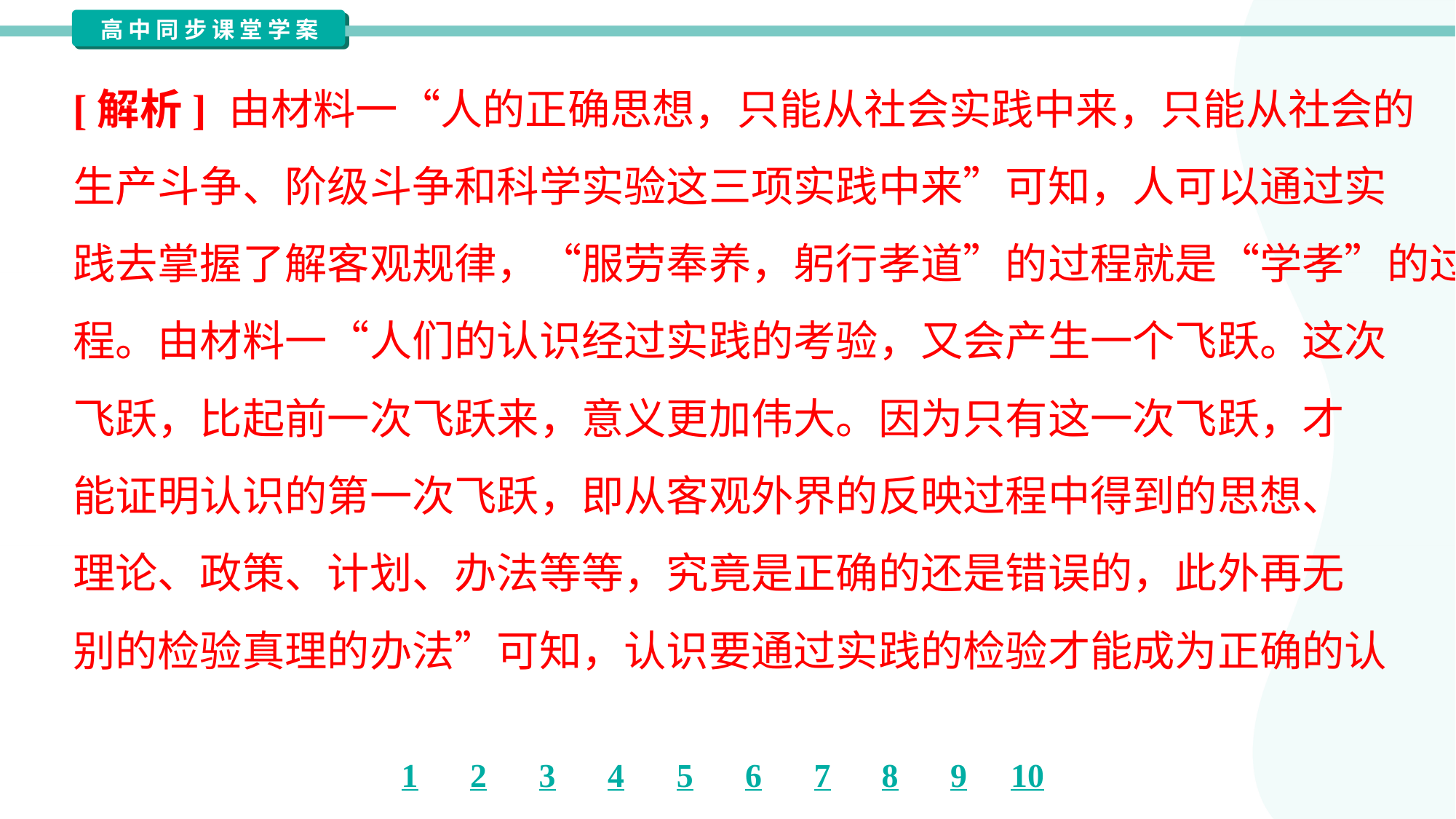

[解析] 由材料一“人的正确思想，只能从社会实践中来，只能从社会的
生产斗争、阶级斗争和科学实验这三项实践中来”可知，人可以通过实
践去掌握了解客观规律，“服劳奉养，躬行孝道”的过程就是“学孝”的过
程。由材料一“人们的认识经过实践的考验，又会产生一个飞跃。这次
飞跃，比起前一次飞跃来，意义更加伟大。因为只有这一次飞跃，才
能证明认识的第一次飞跃，即从客观外界的反映过程中得到的思想、
理论、政策、计划、办法等等，究竟是正确的还是错误的，此外再无
别的检验真理的办法”可知，认识要通过实践的检验才能成为正确的认